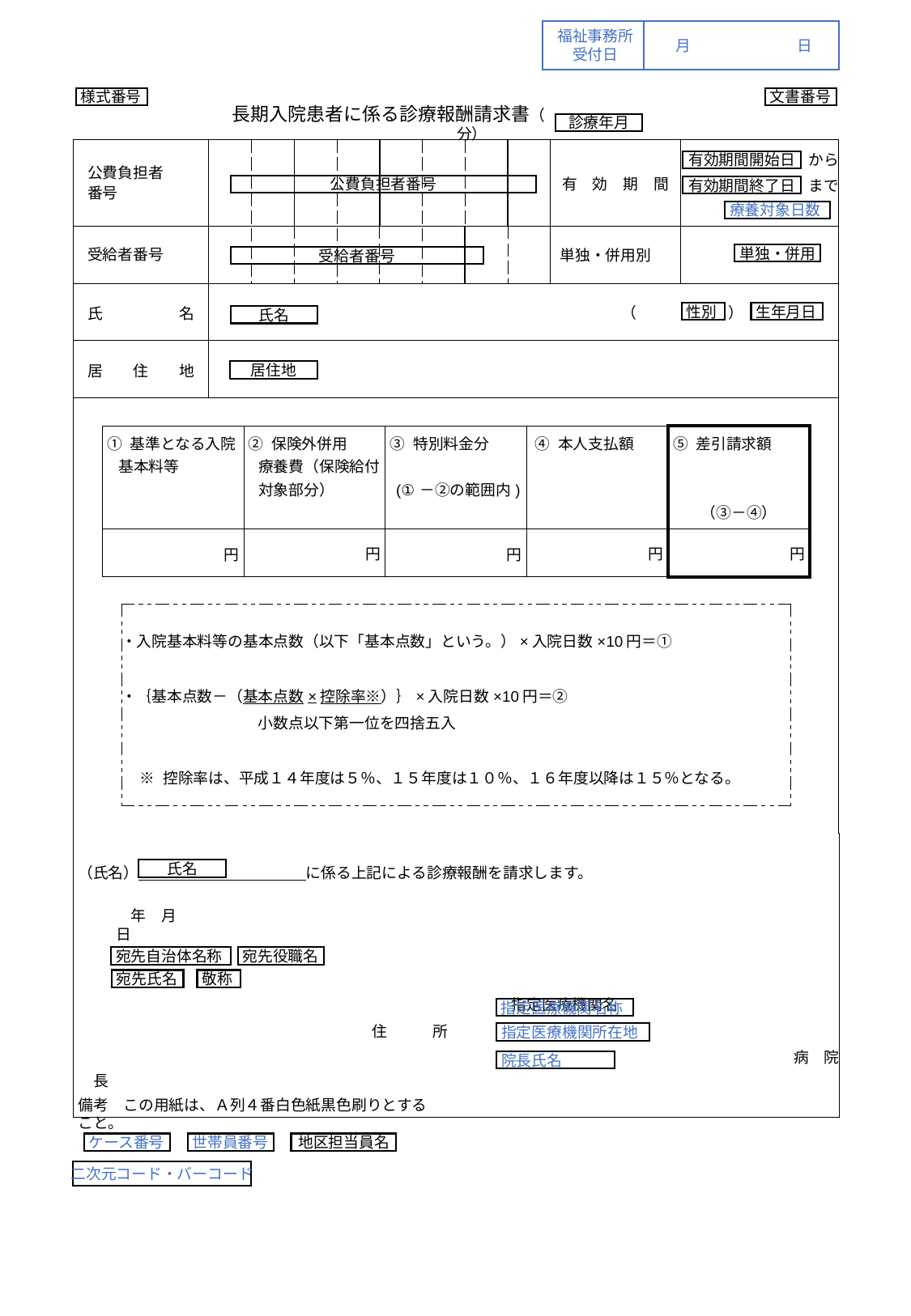

福祉事務所
受付日
月	日
様式番号
文書番号
長期入院患者に係る診療報酬請求書（　　　　　　　　　　　分）
診療年月
| 公費負担者 番号 |  |  |  |  |  |  |  |  | 有　効　期　間 | から まで |
| --- | --- | --- | --- | --- | --- | --- | --- | --- | --- | --- |
| 受給者番号 |  |  |  |  |  |  |  |  | 単独・併用別 |  |
| 氏　　　　　名 | （　　　　　　） |  |  |  |  |  |  |  |  |  |
| 居　　住　　地 |  |  |  |  |  |  |  |  |  |  |
|  |  |  |  |  |  |  |  |  |  |  |
有効期間開始日
公費負担者番号
有効期間終了日
療養対象日数
単独・併用
受給者番号
性別
生年月日
氏名
居住地
| ① 基準となる入院 基本料等 | ② 保険外併用 療養費（保険給付 対象部分） | ③ 特別料金分   (①－②の範囲内) | ④ 本人支払額 | ⑤ 差引請求額     （③－④） |
| --- | --- | --- | --- | --- |
| 円 | 円 | 円 | 円 | 円 |
| ・入院基本料等の基本点数（以下「基本点数」という。）×入院日数×10円＝①   ・｛基本点数－（基本点数×控除率※）｝×入院日数×10円＝② 小数点以下第一位を四捨五入   ※ 控除率は、平成１４年度は５％、１５年度は１０％、１６年度以降は１５％となる。 |
| --- |
| （氏名）　　　　　　　　　　　に係る上記による診療報酬を請求します。   　  　　　　　　　　　　　　　　　　　　　　　　　　　　　　指定医療機関名 住　　　所 　　　　　　　　　　　　　　　　　　　　　　　　　　　　 病　院　長 |
| --- |
氏名
　年　月　日
宛先自治体名称
宛先役職名
宛先氏名
敬称
指定医療機関名称
指定医療機関所在地
院長氏名
備考　この用紙は、Ａ列４番白色紙黒色刷りとすること。
ケース番号
世帯員番号
地区担当員名
二次元コード・バーコード